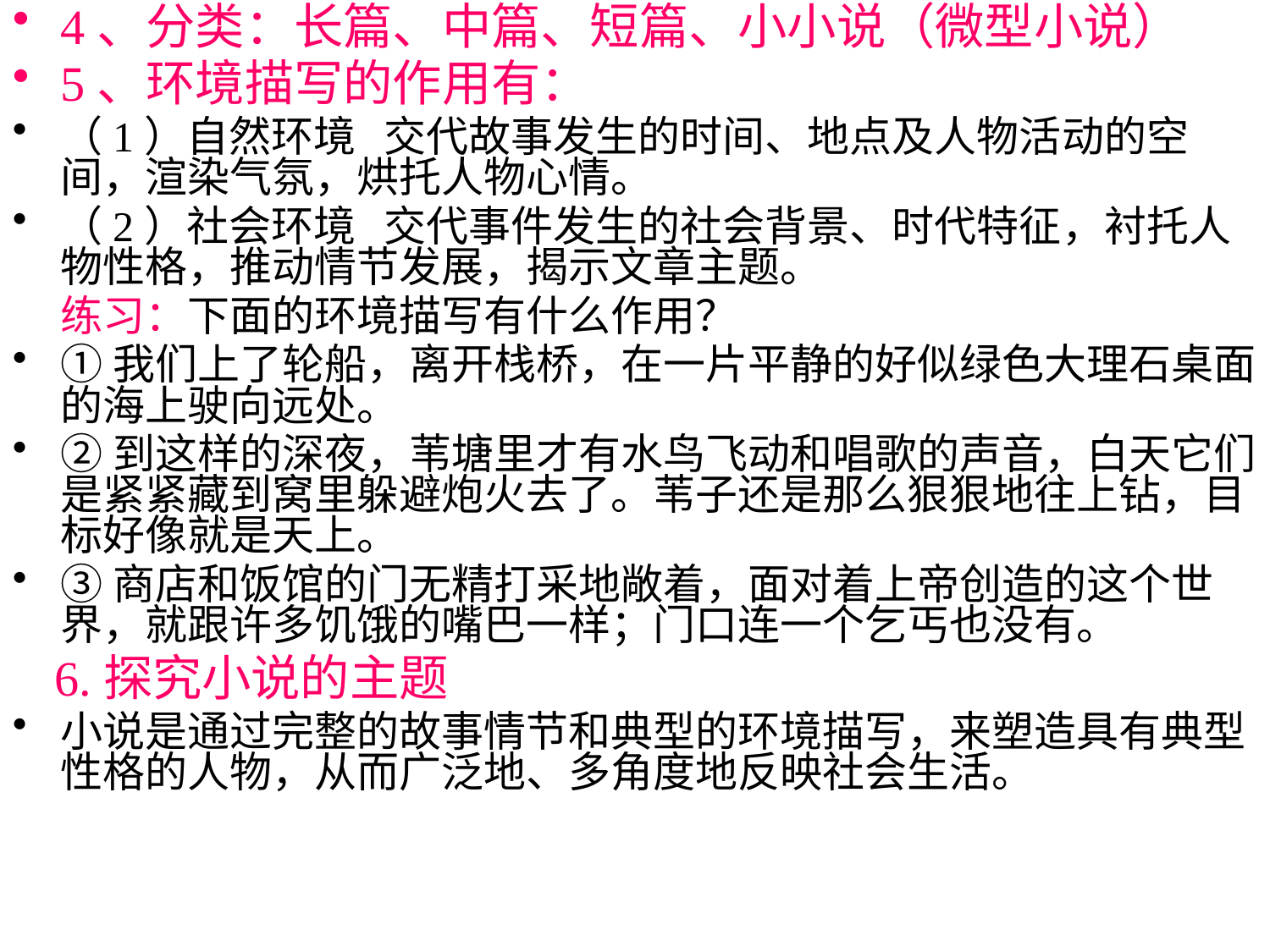

4、分类：长篇、中篇、短篇、小小说（微型小说）
5、环境描写的作用有：
（1）自然环境   交代故事发生的时间、地点及人物活动的空间，渲染气氛，烘托人物心情。
（2）社会环境   交代事件发生的社会背景、时代特征，衬托人物性格，推动情节发展，揭示文章主题。
    练习：下面的环境描写有什么作用？
①我们上了轮船，离开栈桥，在一片平静的好似绿色大理石桌面的海上驶向远处。
②到这样的深夜，苇塘里才有水鸟飞动和唱歌的声音，白天它们是紧紧藏到窝里躲避炮火去了。苇子还是那么狠狠地往上钻，目标好像就是天上。
③商店和饭馆的门无精打采地敞着，面对着上帝创造的这个世界，就跟许多饥饿的嘴巴一样；门口连一个乞丐也没有。
      6.探究小说的主题
小说是通过完整的故事情节和典型的环境描写，来塑造具有典型性格的人物，从而广泛地、多角度地反映社会生活。